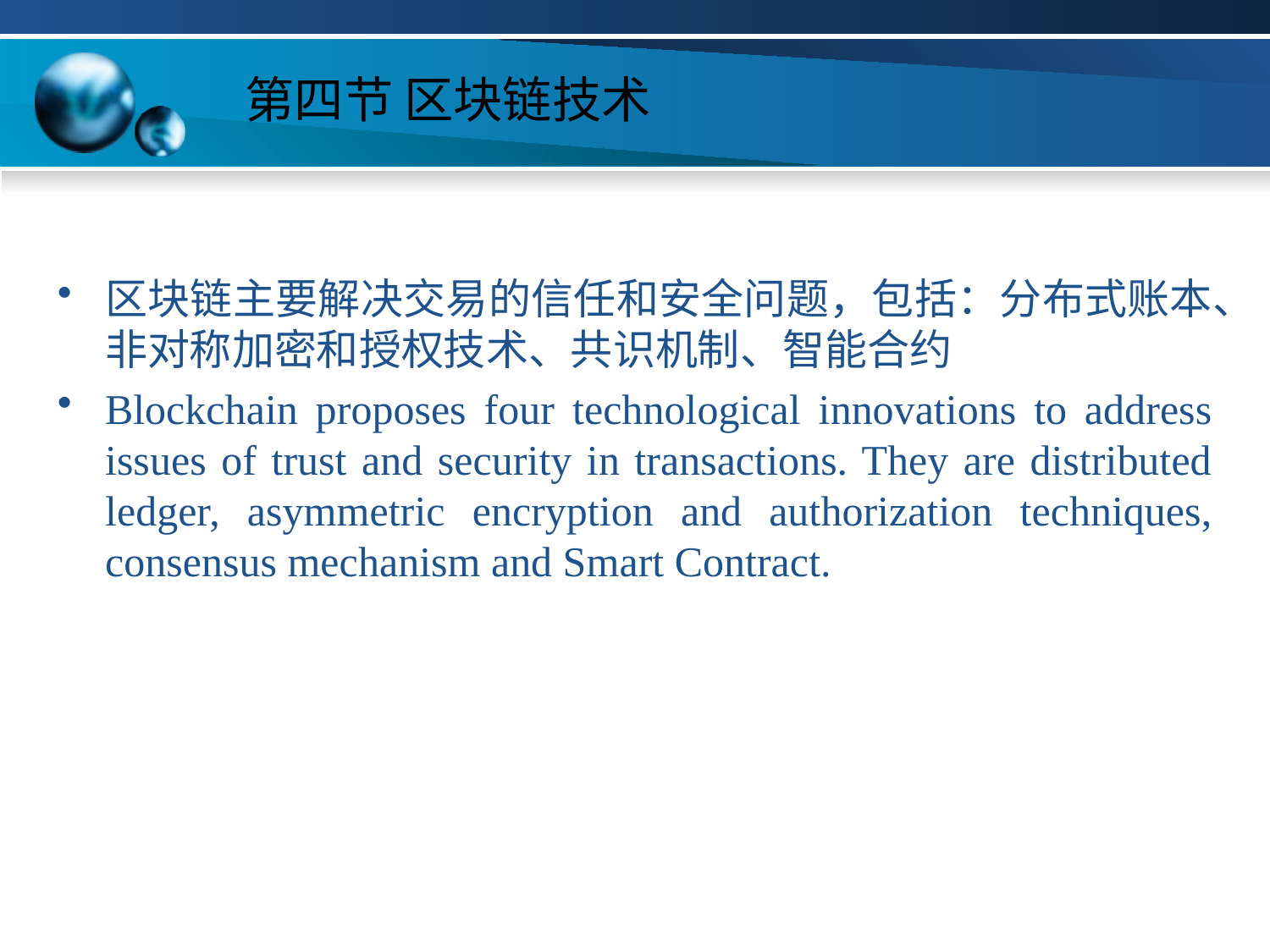

# 第四节 区块链技术
区块链主要解决交易的信任和安全问题，包括：分布式账本、非对称加密和授权技术、共识机制、智能合约
Blockchain proposes four technological innovations to address issues of trust and security in transactions. They are distributed ledger, asymmetric encryption and authorization techniques, consensus mechanism and Smart Contract.